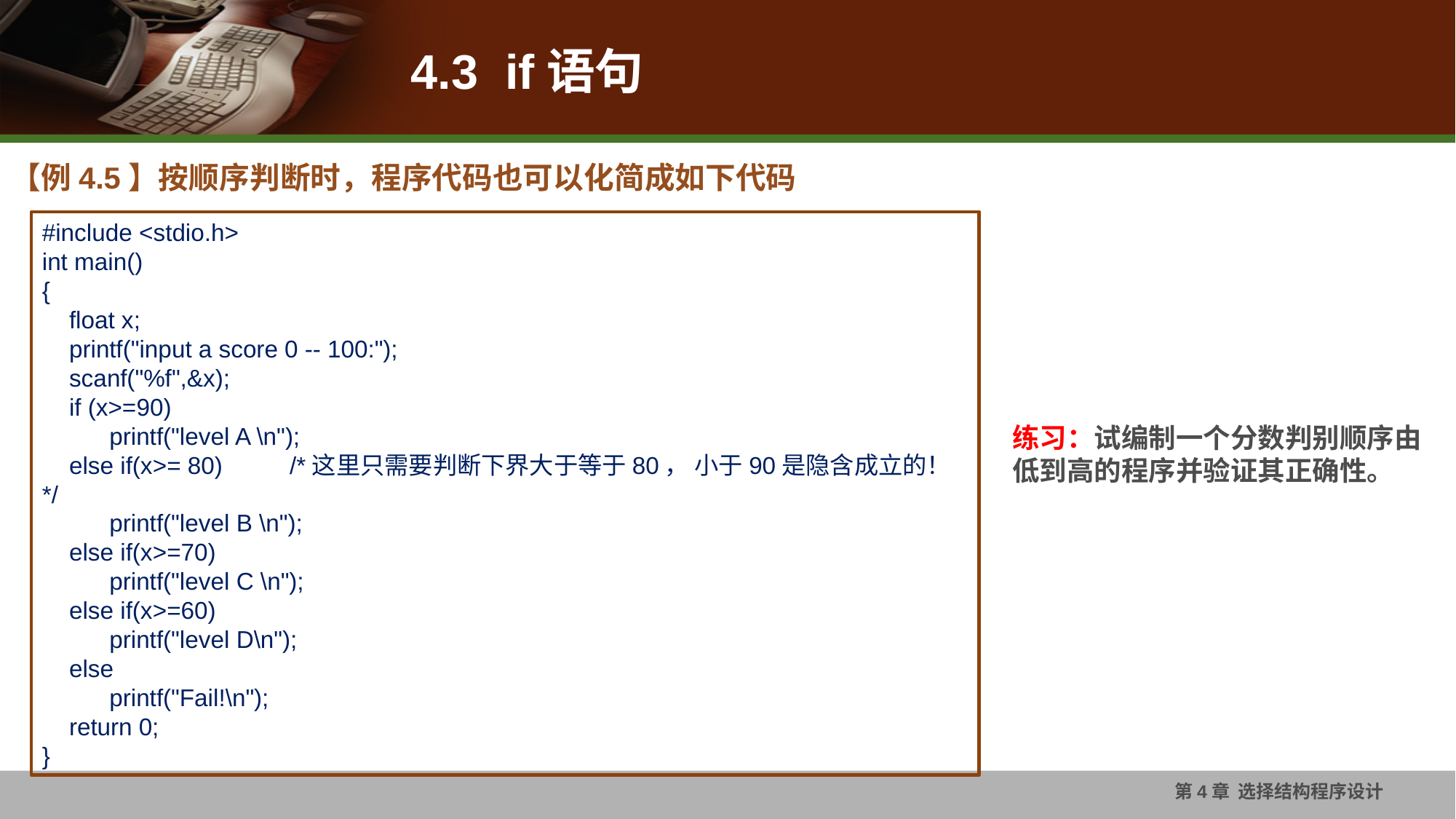

# 4.3  if语句
【例4.5】按顺序判断时，程序代码也可以化简成如下代码
#include <stdio.h>
int main()
{
    float x;
    printf("input a score 0 -- 100:");
    scanf("%f",&x);
    if (x>=90)
          printf("level A \n");
    else if(x>= 80)          /*这里只需要判断下界大于等于80， 小于90是隐含成立的！*/
          printf("level B \n");
    else if(x>=70)
          printf("level C \n");
    else if(x>=60)
          printf("level D\n");
    else
          printf("Fail!\n");
    return 0;
}
练习：试编制一个分数判别顺序由低到高的程序并验证其正确性。
第4章  选择结构程序设计